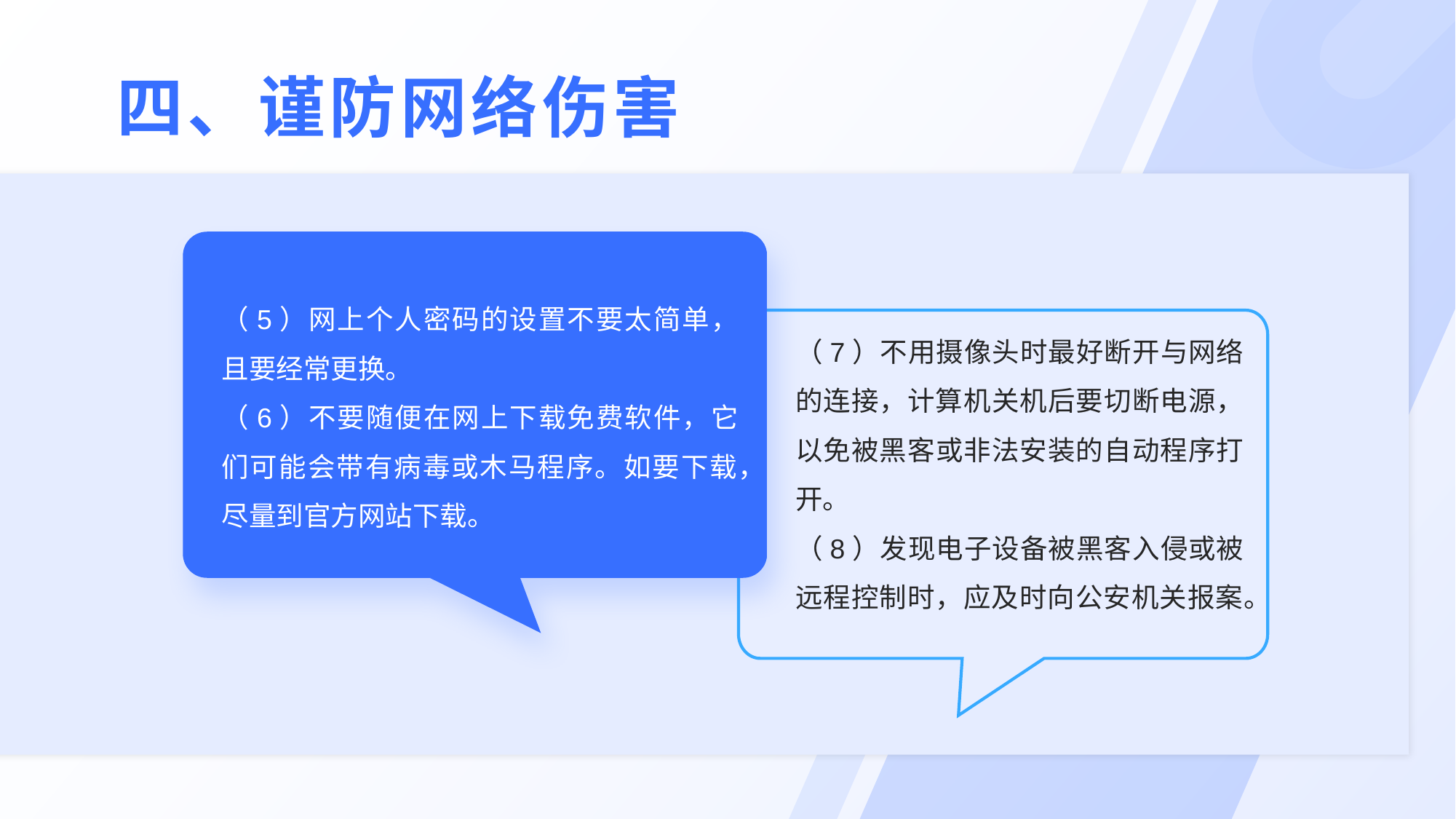

四、谨防网络伤害

（5）网上个人密码的设置不要太简单，且要经常更换。
（6）不要随便在网上下载免费软件，它们可能会带有病毒或木马程序。如要下载，尽量到官方网站下载。

（7）不用摄像头时最好断开与网络的连接，计算机关机后要切断电源，以免被黑客或非法安装的自动程序打开。
（8）发现电子设备被黑客入侵或被远程控制时，应及时向公安机关报案。